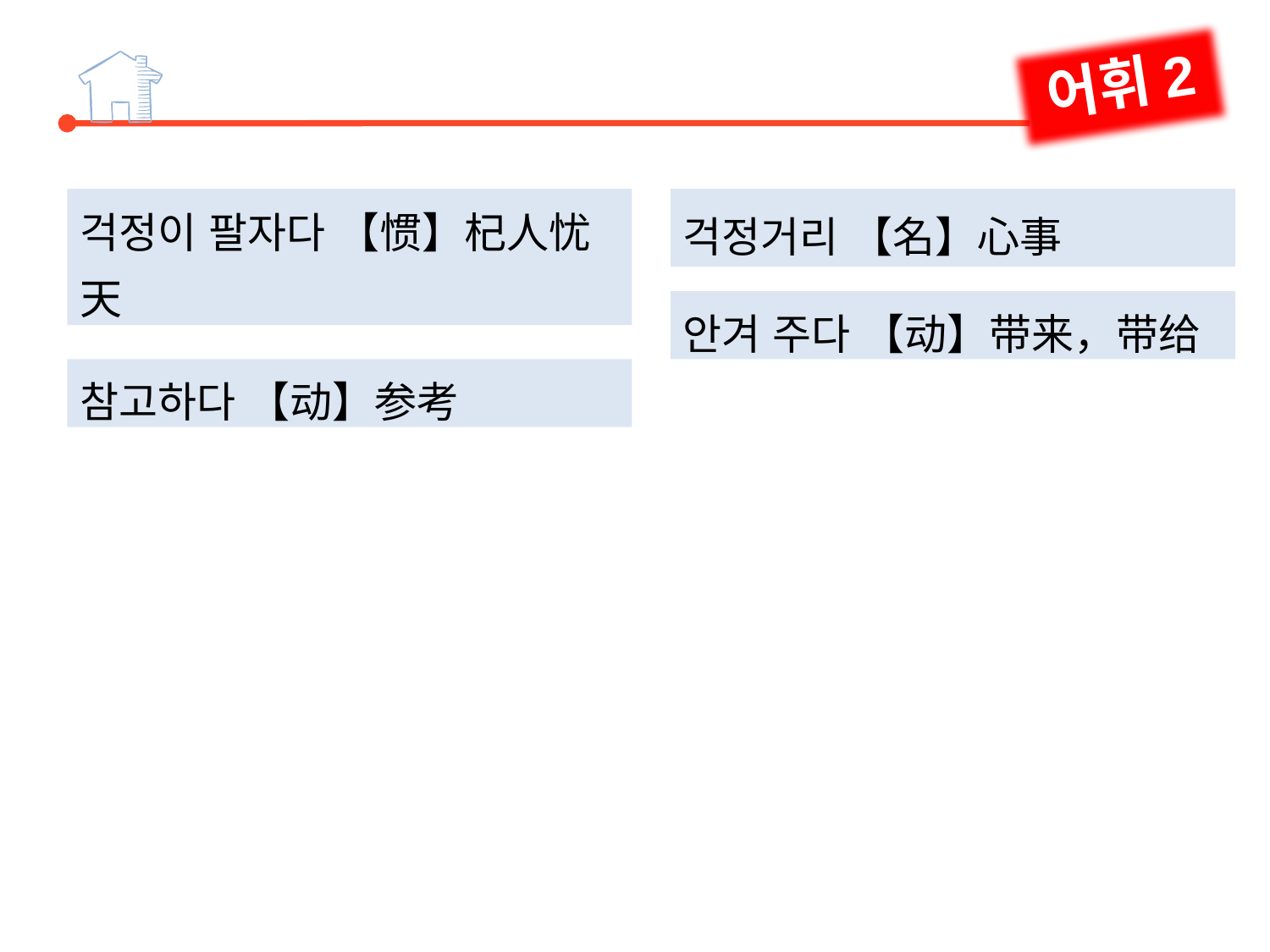

어휘2

걱정이 팔자다 【惯】杞人忧天
참고하다 【动】参考
걱정거리 【名】心事
안겨 주다 【动】带来，带给